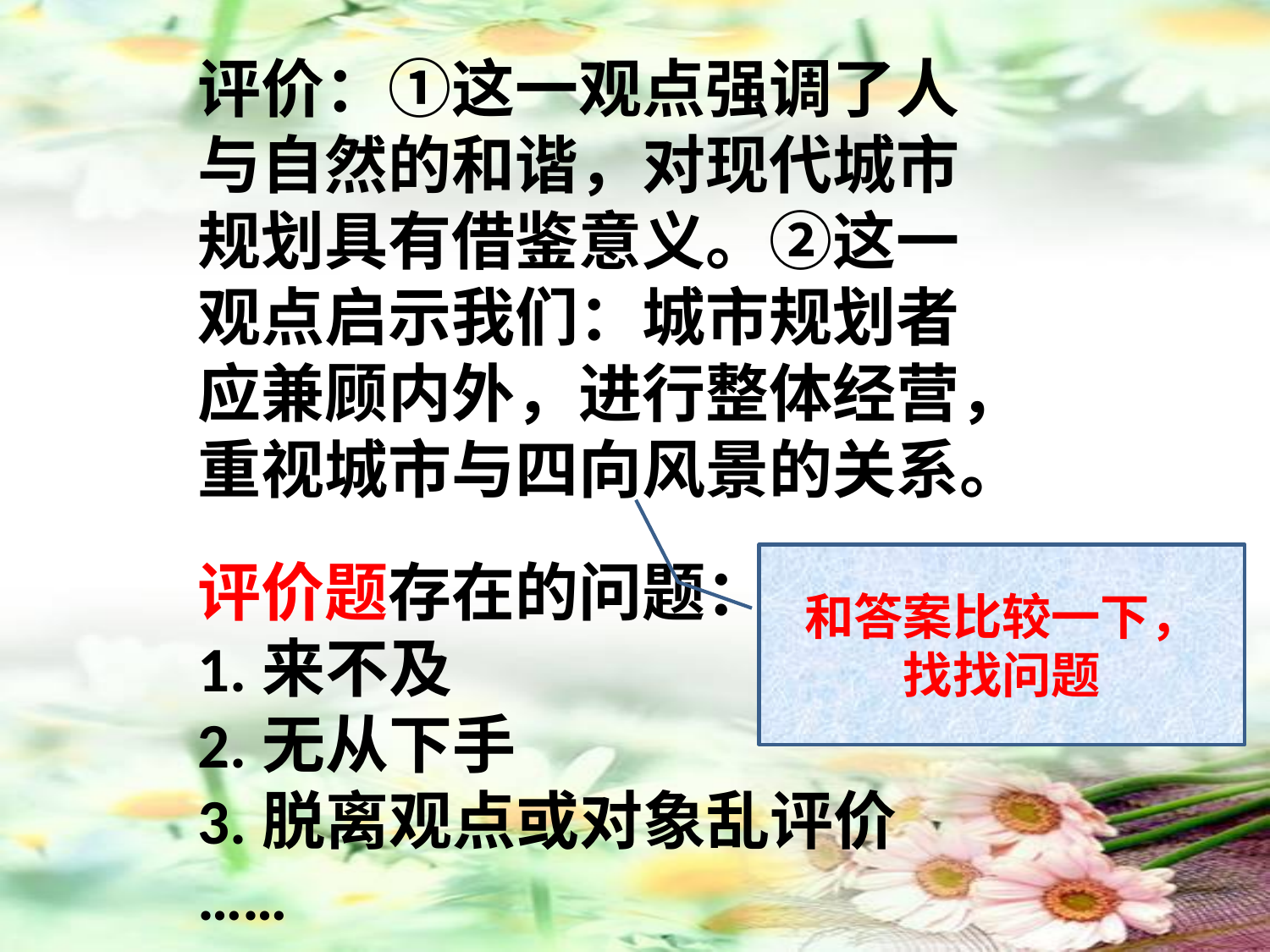

评价：①这一观点强调了人与自然的和谐，对现代城市规划具有借鉴意义。②这一观点启示我们：城市规划者应兼顾内外，进行整体经营，重视城市与四向风景的关系。
和答案比较一下，
找找问题
评价题存在的问题：
1.来不及
2.无从下手
3.脱离观点或对象乱评价
……